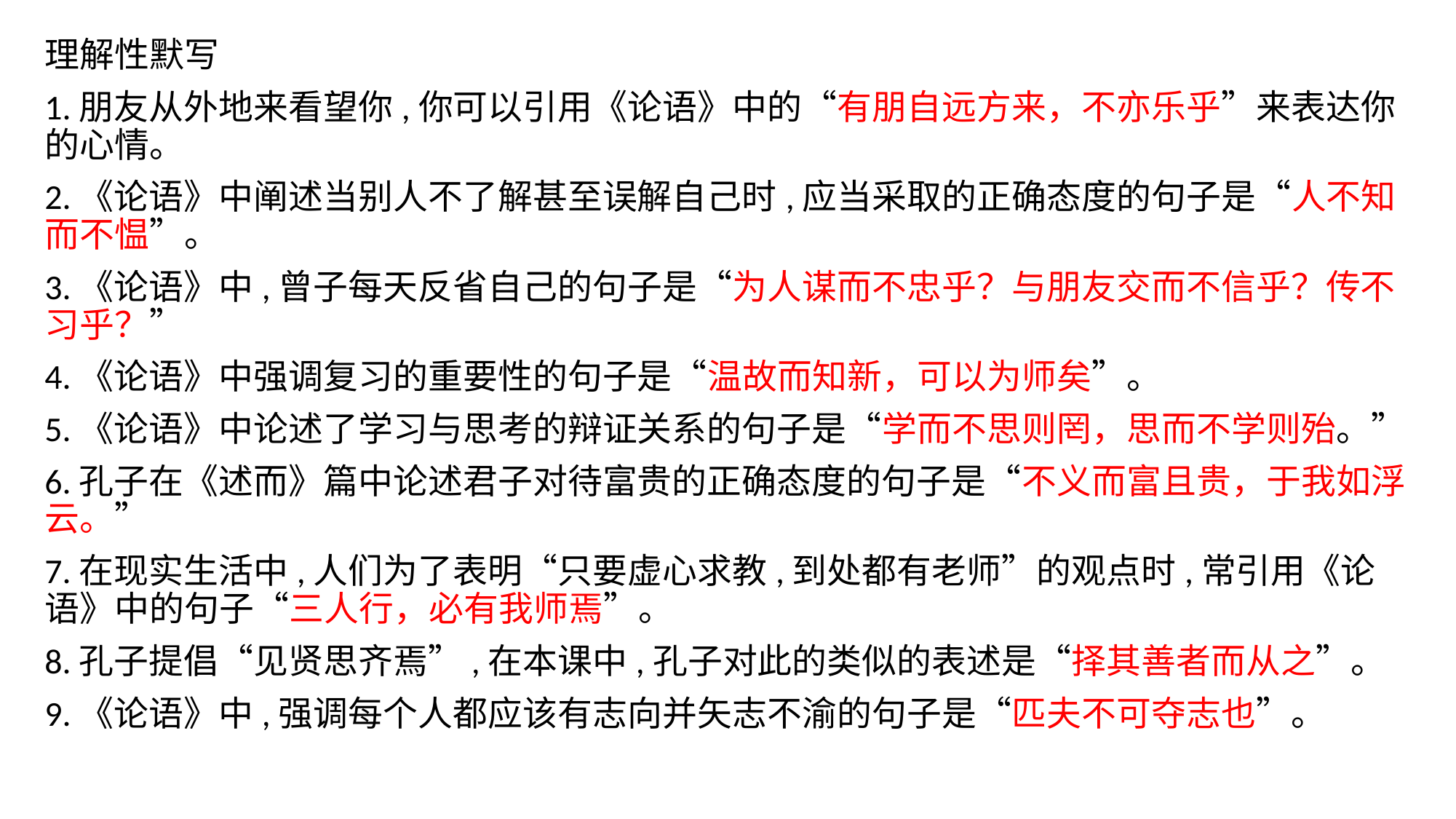

理解性默写
1.朋友从外地来看望你,你可以引用《论语》中的“有朋自远方来，不亦乐乎”来表达你的心情。
2.《论语》中阐述当别人不了解甚至误解自己时,应当采取的正确态度的句子是“人不知而不愠”。
3.《论语》中,曾子每天反省自己的句子是“为人谋而不忠乎？与朋友交而不信乎？传不习乎？”
4.《论语》中强调复习的重要性的句子是“温故而知新，可以为师矣”。
5.《论语》中论述了学习与思考的辩证关系的句子是“学而不思则罔，思而不学则殆。”
6.孔子在《述而》篇中论述君子对待富贵的正确态度的句子是“不义而富且贵，于我如浮云。”
7.在现实生活中,人们为了表明“只要虚心求教,到处都有老师”的观点时,常引用《论语》中的句子“三人行，必有我师焉”。
8.孔子提倡“见贤思齐焉”,在本课中,孔子对此的类似的表述是“择其善者而从之”。
9.《论语》中,强调每个人都应该有志向并矢志不渝的句子是“匹夫不可夺志也”。